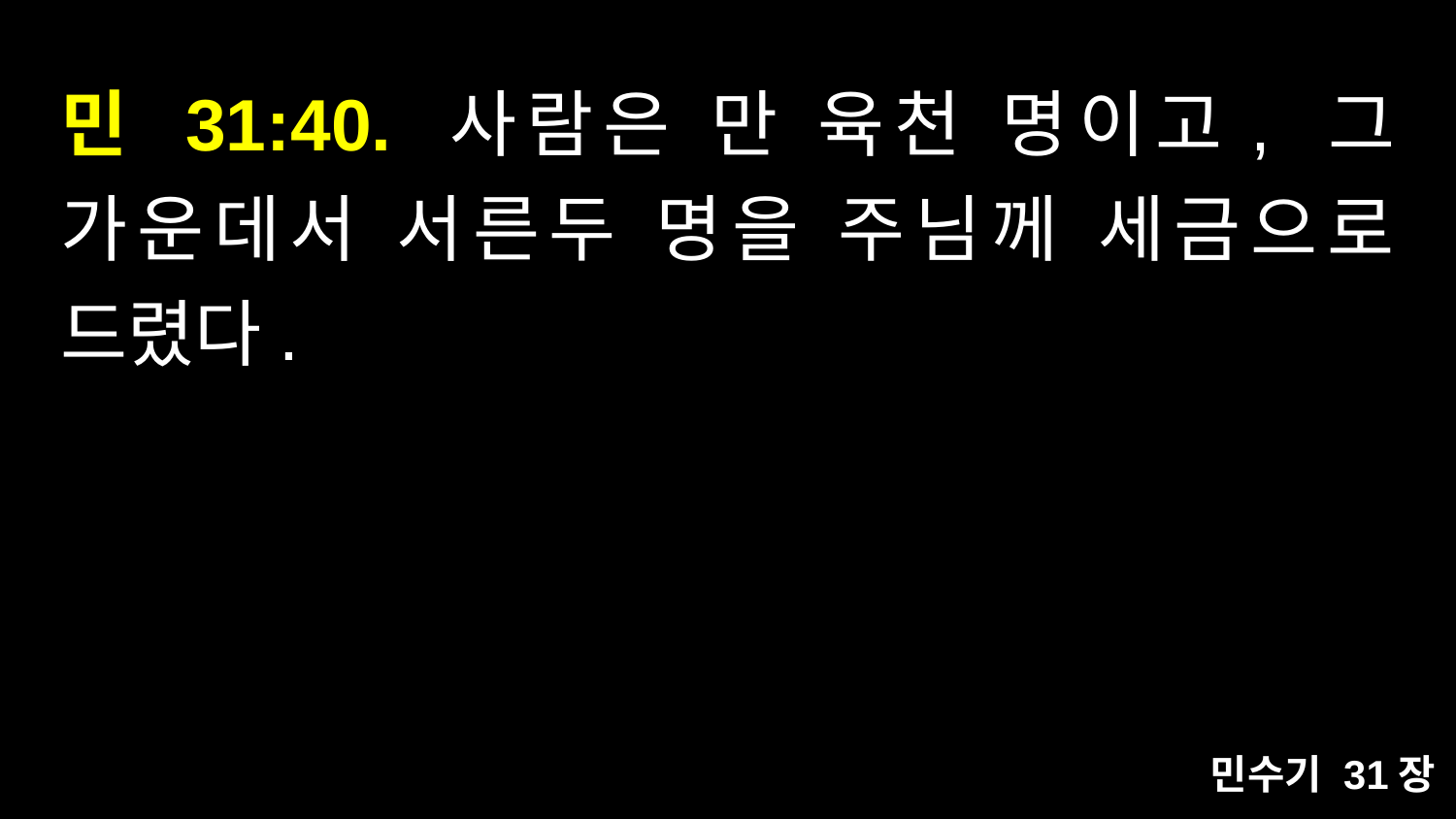

# 민 31:40. 사람은 만 육천 명이고, 그 가운데서 서른두 명을 주님께 세금으로 드렸다.
민수기 31장